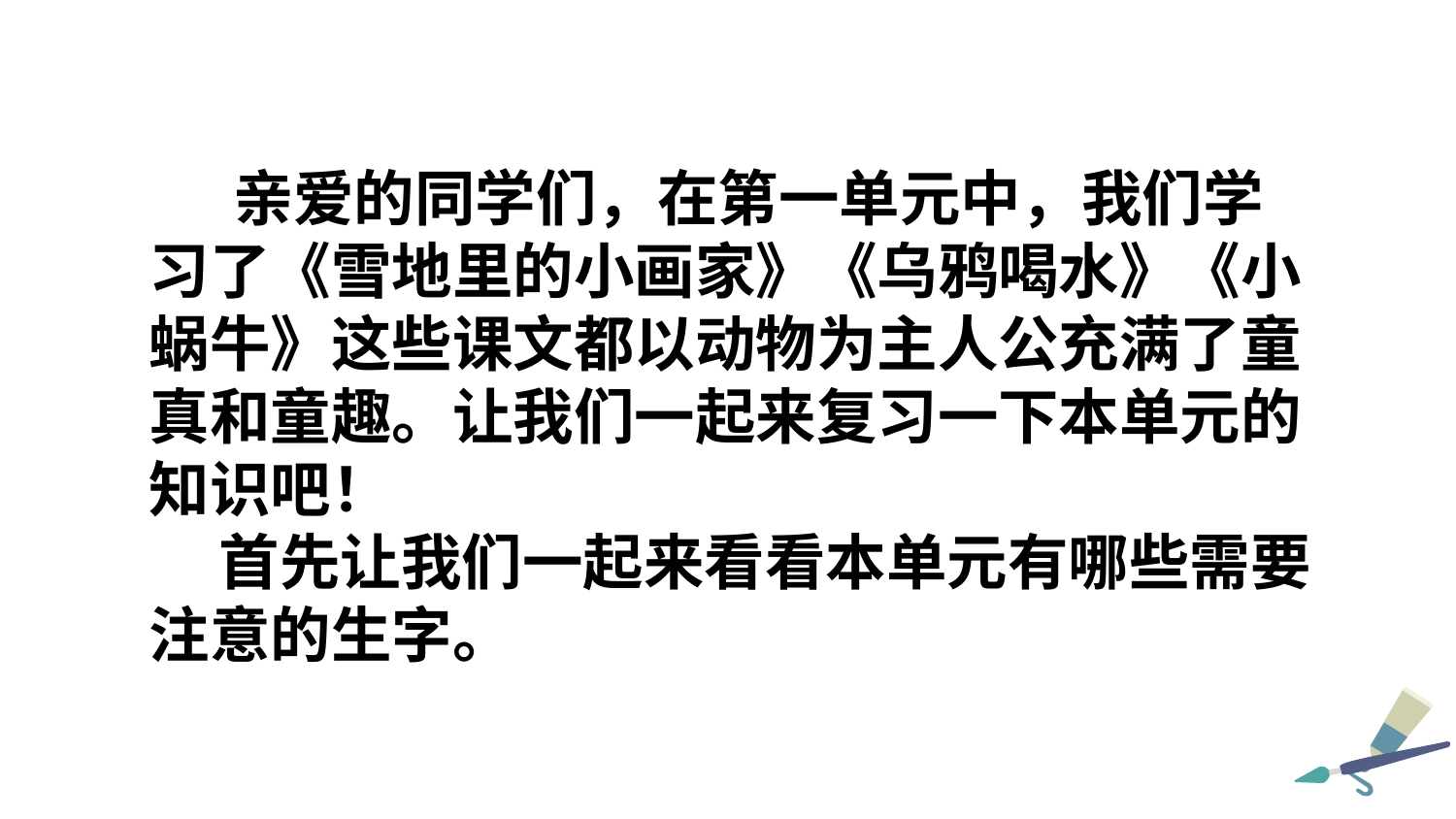

亲爱的同学们，在第一单元中，我们学习了《雪地里的小画家》《乌鸦喝水》《小蜗牛》这些课文都以动物为主人公充满了童真和童趣。让我们一起来复习一下本单元的知识吧！
    首先让我们一起来看看本单元有哪些需要注意的生字。